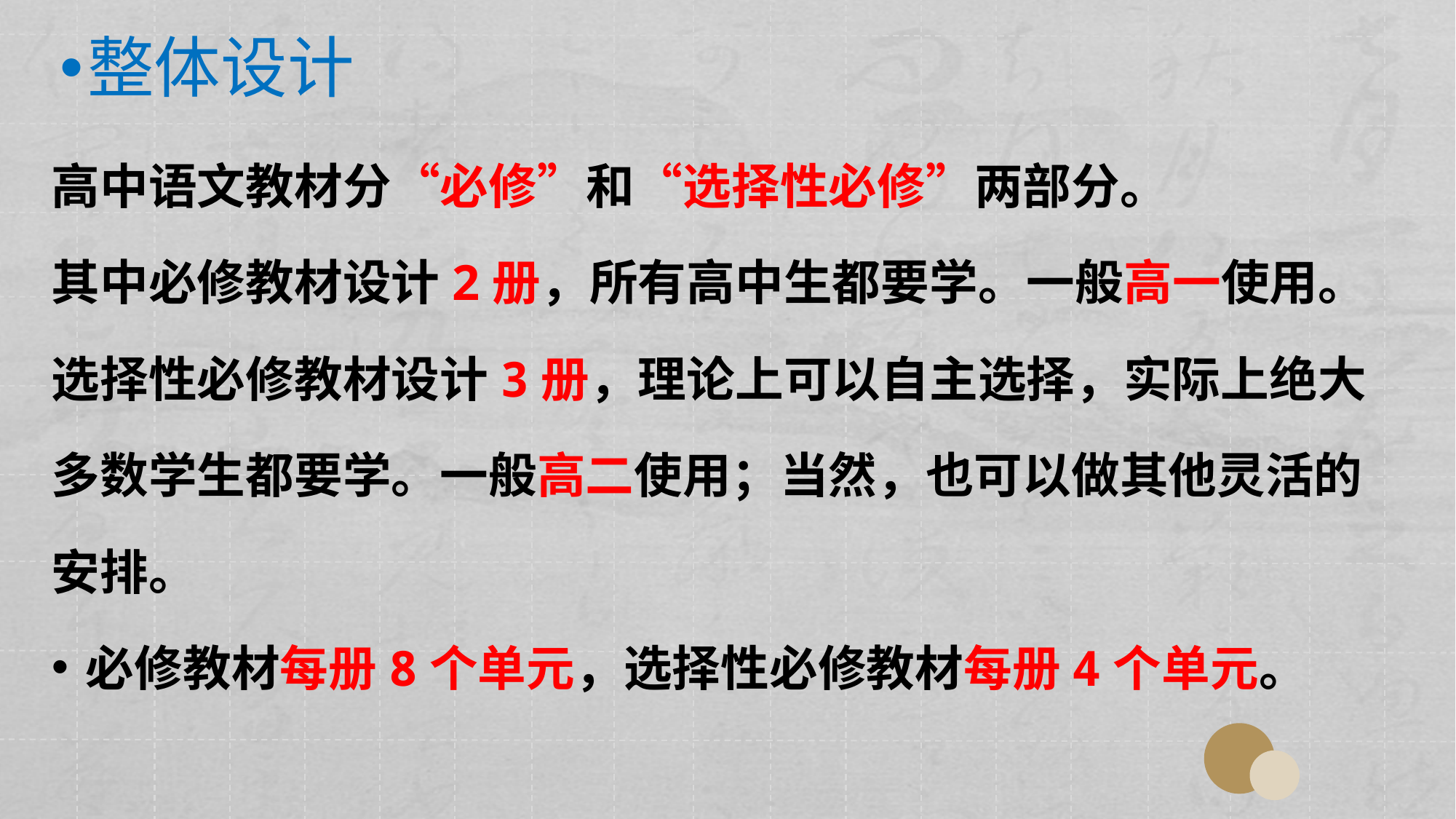

整体设计
高中语文教材分“必修”和“选择性必修”两部分。
其中必修教材设计2册，所有高中生都要学。一般高一使用。
选择性必修教材设计3册，理论上可以自主选择，实际上绝大
多数学生都要学。一般高二使用；当然，也可以做其他灵活的
安排。
必修教材每册8个单元，选择性必修教材每册4个单元。